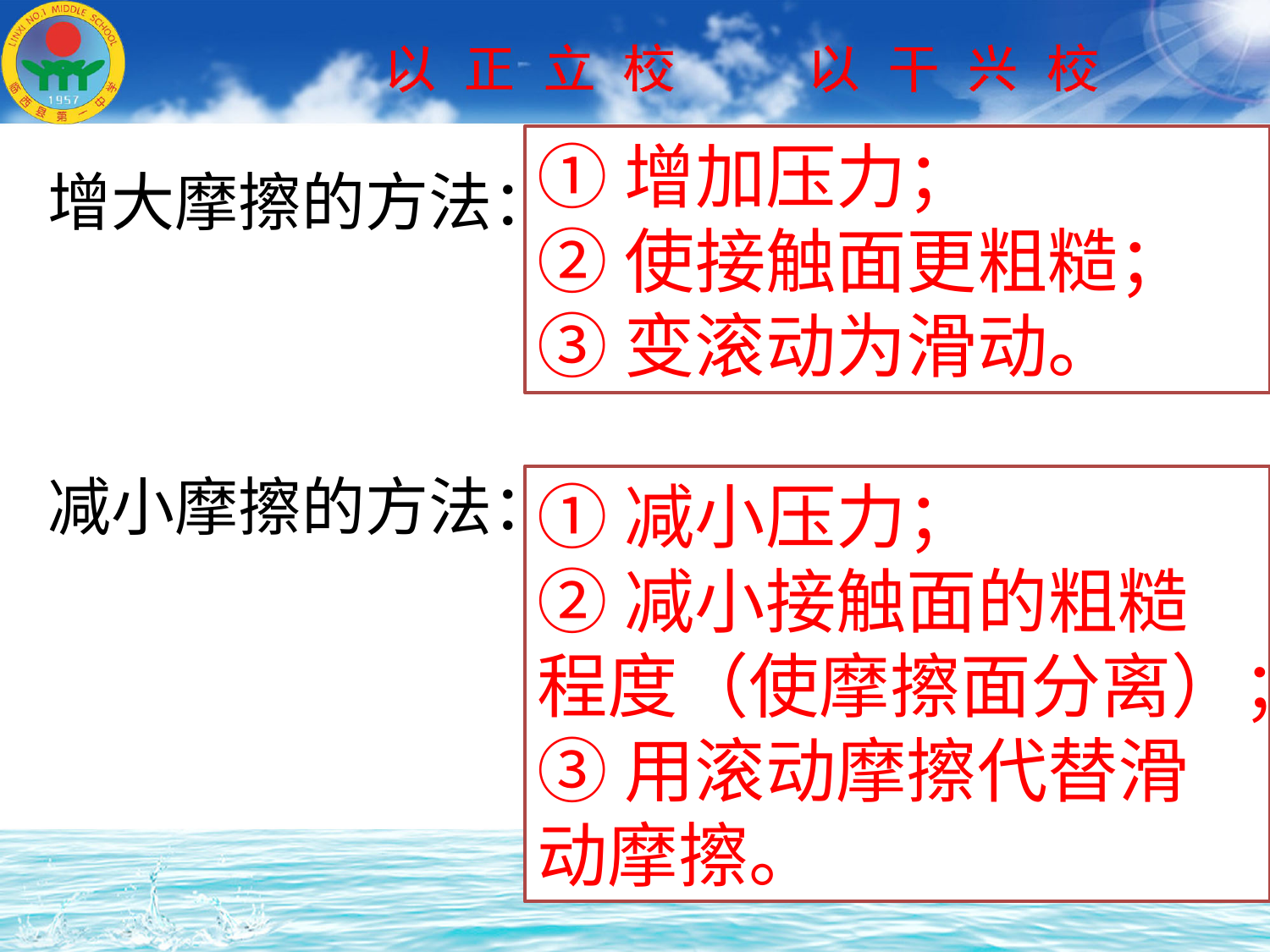

①增加压力；
②使接触面更粗糙；
③变滚动为滑动。
增大摩擦的方法：

减小摩擦的方法：
①减小压力；
②减小接触面的粗糙程度（使摩擦面分离）；
③用滚动摩擦代替滑动摩擦。